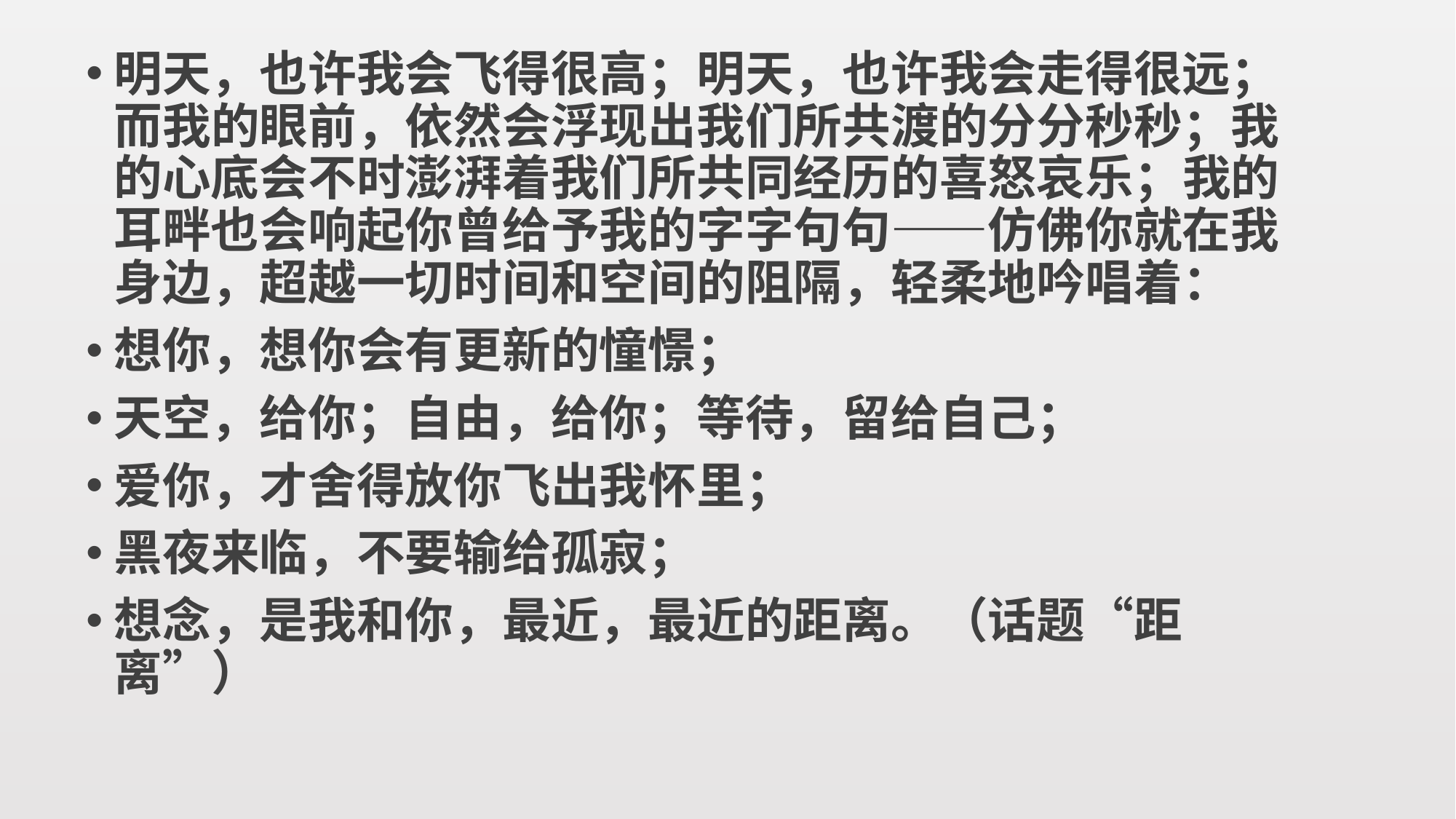

明天，也许我会飞得很高；明天，也许我会走得很远；而我的眼前，依然会浮现出我们所共渡的分分秒秒；我的心底会不时澎湃着我们所共同经历的喜怒哀乐；我的耳畔也会响起你曾给予我的字字句句——仿佛你就在我身边，超越一切时间和空间的阻隔，轻柔地吟唱着：
想你，想你会有更新的憧憬；
天空，给你；自由，给你；等待，留给自己；
爱你，才舍得放你飞出我怀里；
黑夜来临，不要输给孤寂；
想念，是我和你，最近，最近的距离。（话题“距离”）